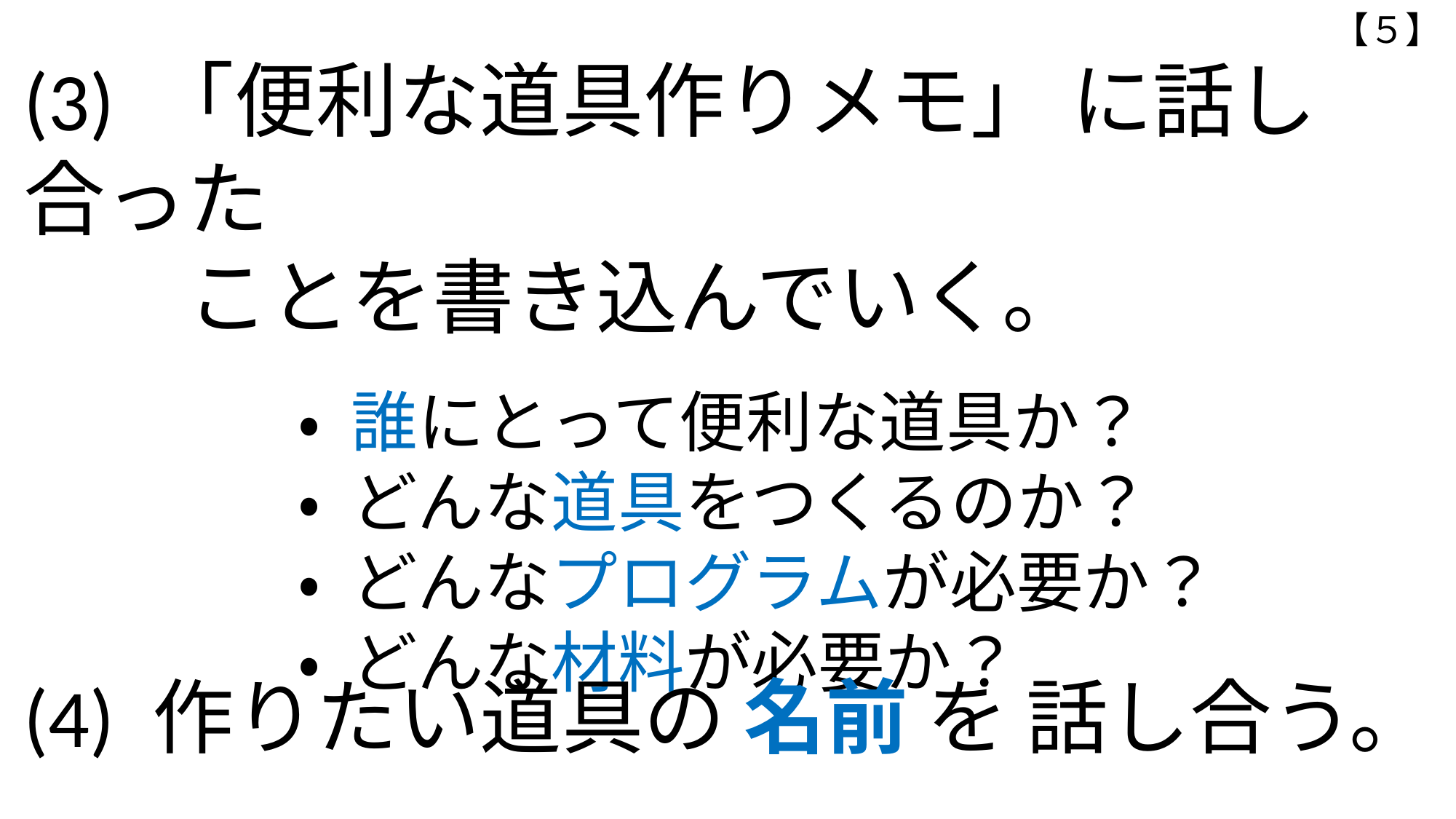

【５】
(3) 「便利な道具作りメモ」 に話し合った
　　ことを書き込んでいく。

　　     　・  誰にとって便利な道具か？
　　     　・  どんな道具をつくるのか？
　　     　・  どんなプログラムが必要か？
　　     　・  どんな材料が必要か？
(4) 作りたい道具の 名前 を 話し合う。